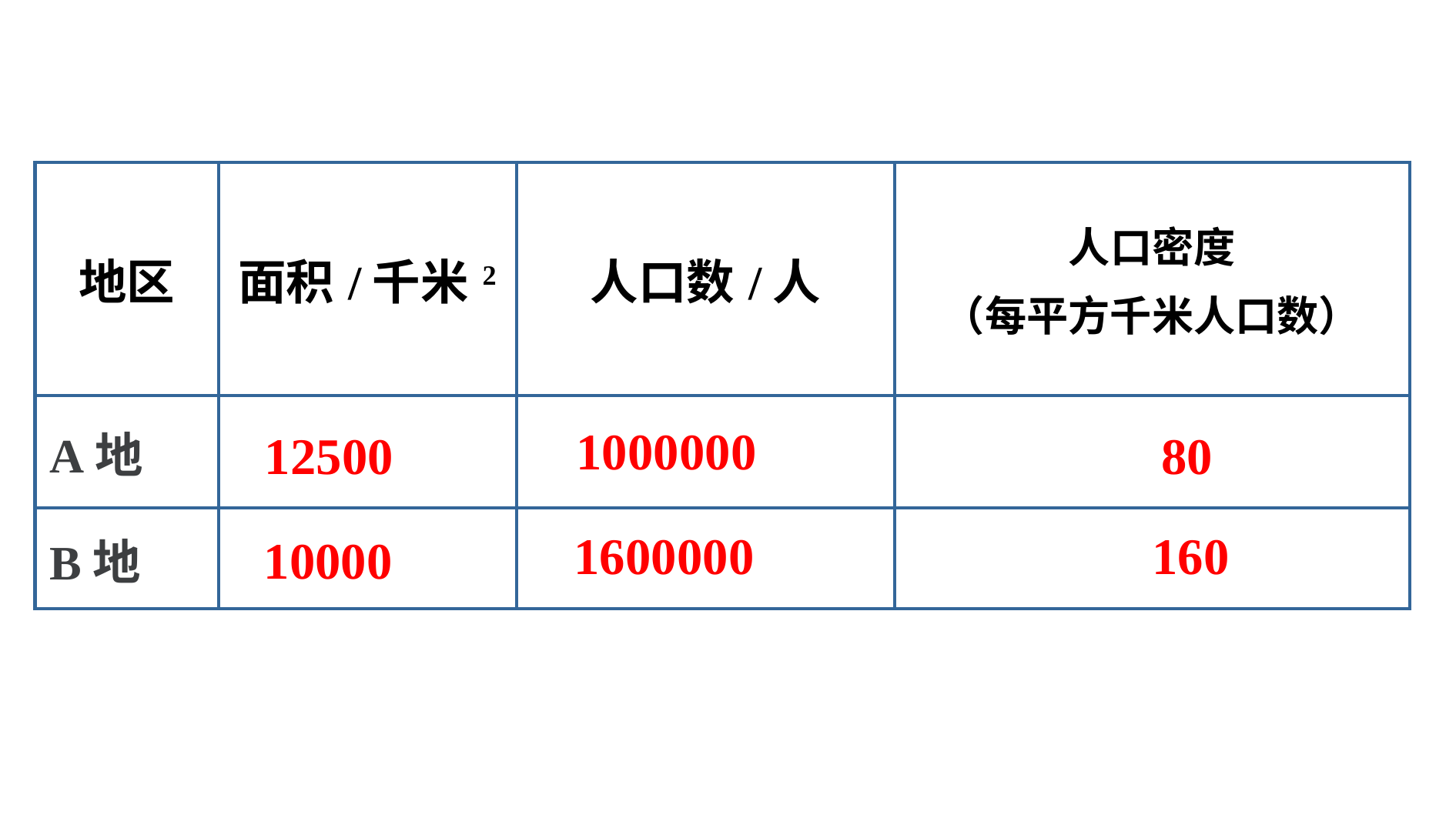

| 地区 | 面积/千米2 | 人口数/人 | 人口密度 （每平方千米人口数） |
| --- | --- | --- | --- |
| A地 |  |  |  |
| B地 |  |  |  |
1000000
12500
80
1600000
160
10000